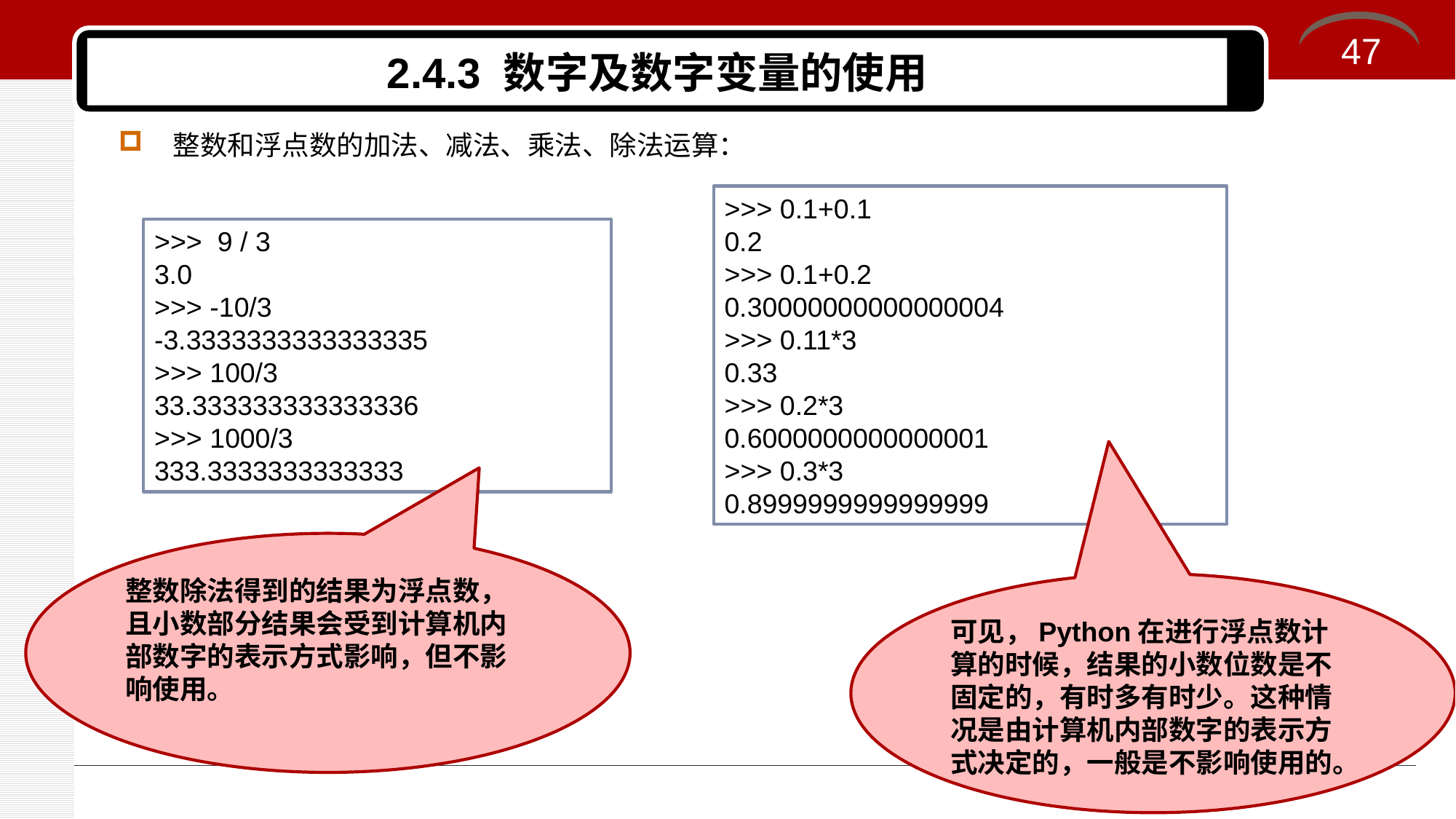

47
# 2.4.3 数字及数字变量的使用
整数和浮点数的加法、减法、乘法、除法运算：

>>> 0.1+0.1
0.2
>>> 0.1+0.2
0.30000000000000004
>>> 0.11*3
0.33
>>> 0.2*3
0.6000000000000001
>>> 0.3*3
0.8999999999999999
>>>  9 / 3
3.0
>>> -10/3
-3.3333333333333335
>>> 100/3
33.333333333333336
>>> 1000/3
333.3333333333333
整数除法得到的结果为浮点数，且小数部分结果会受到计算机内部数字的表示方式影响，但不影响使用。

可见，Python在进行浮点数计算的时候，结果的小数位数是不固定的，有时多有时少。这种情况是由计算机内部数字的表示方式决定的，一般是不影响使用的。